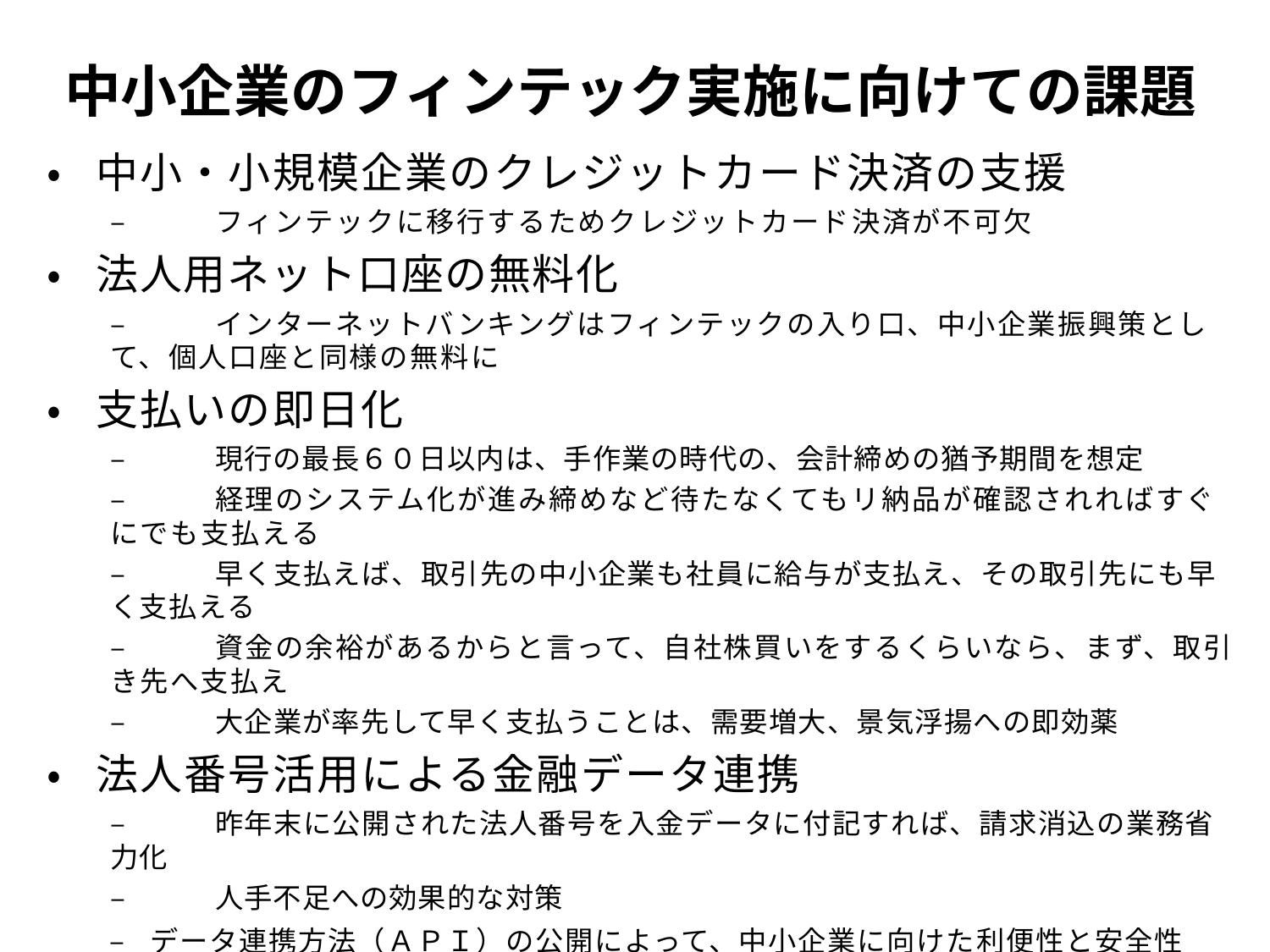

# 中小企業のフィンテック実施に向けての課題
•	中小・小規模企業のクレジットカード決済の支援
–	フィンテックに移行するためクレジットカード決済が不可欠
•	法人用ネット口座の無料化
–	インターネットバンキングはフィンテックの入り口、中小企業振興策として、個人口座と同様の無料に
•	支払いの即日化
–	現行の最長６０日以内は、手作業の時代の、会計締めの猶予期間を想定
–	経理のシステム化が進み締めなど待たなくてもリ納品が確認されればすぐにでも支払える
–	早く支払えば、取引先の中小企業も社員に給与が支払え、その取引先にも早く支払える
–	資金の余裕があるからと言って、自社株買いをするくらいなら、まず、取引き先へ支払え
–	大企業が率先して早く支払うことは、需要増大、景気浮揚への即効薬
•	法人番号活用による金融データ連携
–	昨年末に公開された法人番号を入金データに付記すれば、請求消込の業務省力化
–	人手不足への効果的な対策
–	データ連携方法（ＡＰＩ）の公開によって、中小企業に向けた利便性と安全性の高いフィン  テックサービスが提供